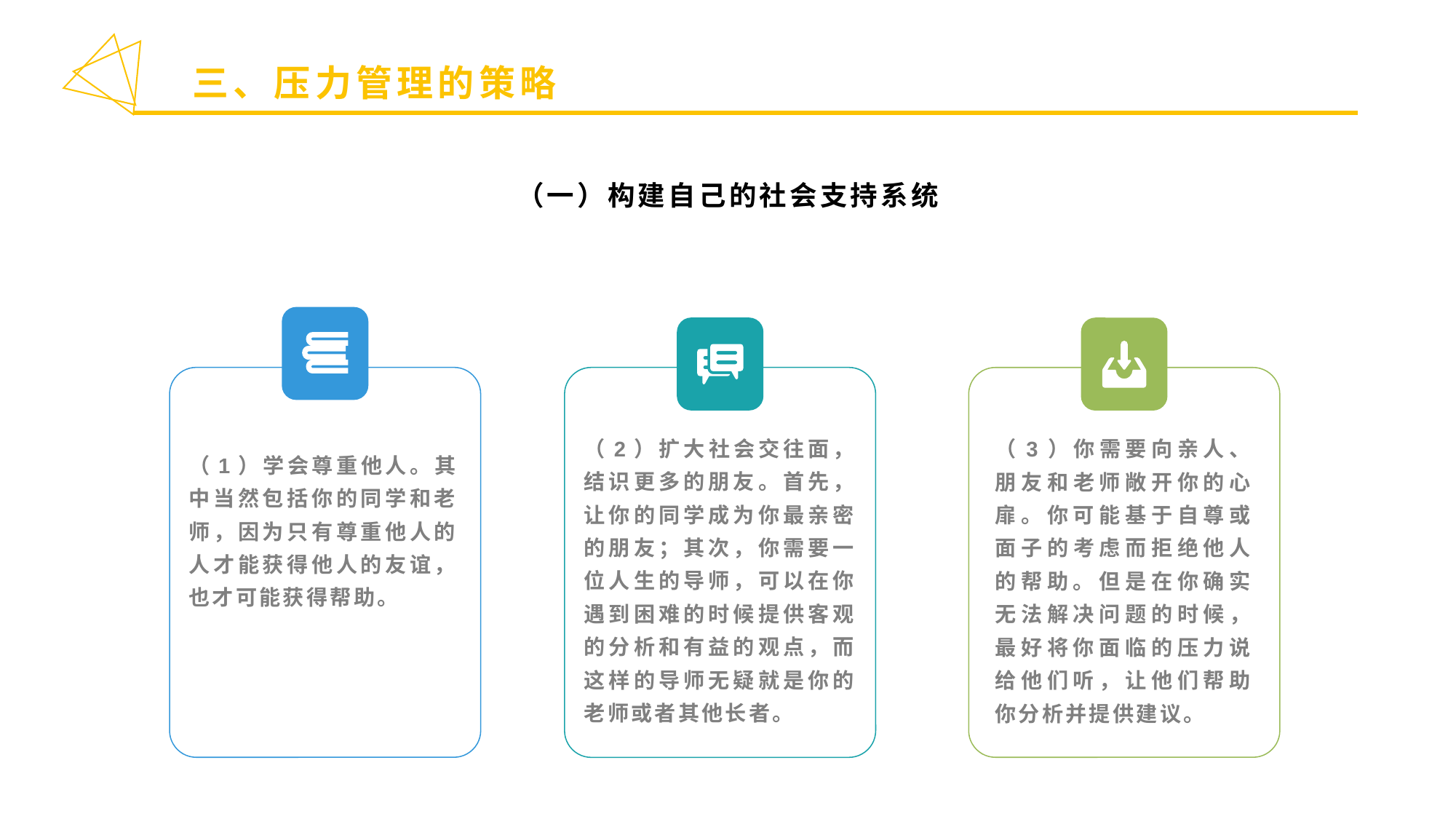

三、压力管理的策略
（一）构建自己的社会支持系统

（1）学会尊重他人。其中当然包括你的同学和老师，因为只有尊重他人的人才能获得他人的友谊，也才可能获得帮助。

（2）扩大社会交往面，结识更多的朋友。首先，让你的同学成为你最亲密的朋友；其次，你需要一位人生的导师，可以在你遇到困难的时候提供客观的分析和有益的观点，而这样的导师无疑就是你的老师或者其他长者。

（3）你需要向亲人、朋友和老师敞开你的心扉。你可能基于自尊或面子的考虑而拒绝他人的帮助。但是在你确实无法解决问题的时候，最好将你面临的压力说给他们听，让他们帮助你分析并提供建议。